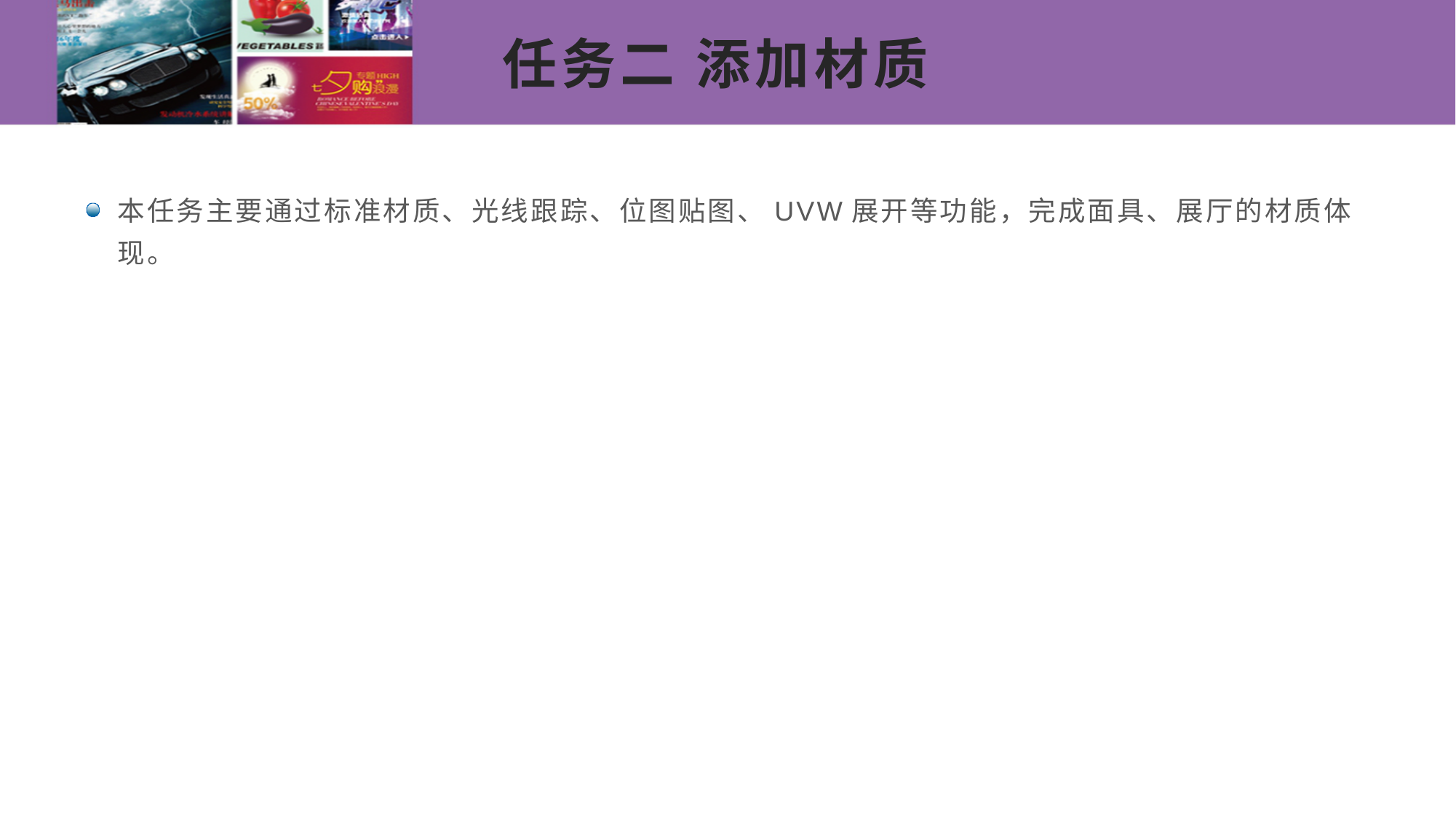

# 任务二 添加材质
本任务主要通过标准材质、光线跟踪、位图贴图、UVW展开等功能，完成面具、展厅的材质体现。